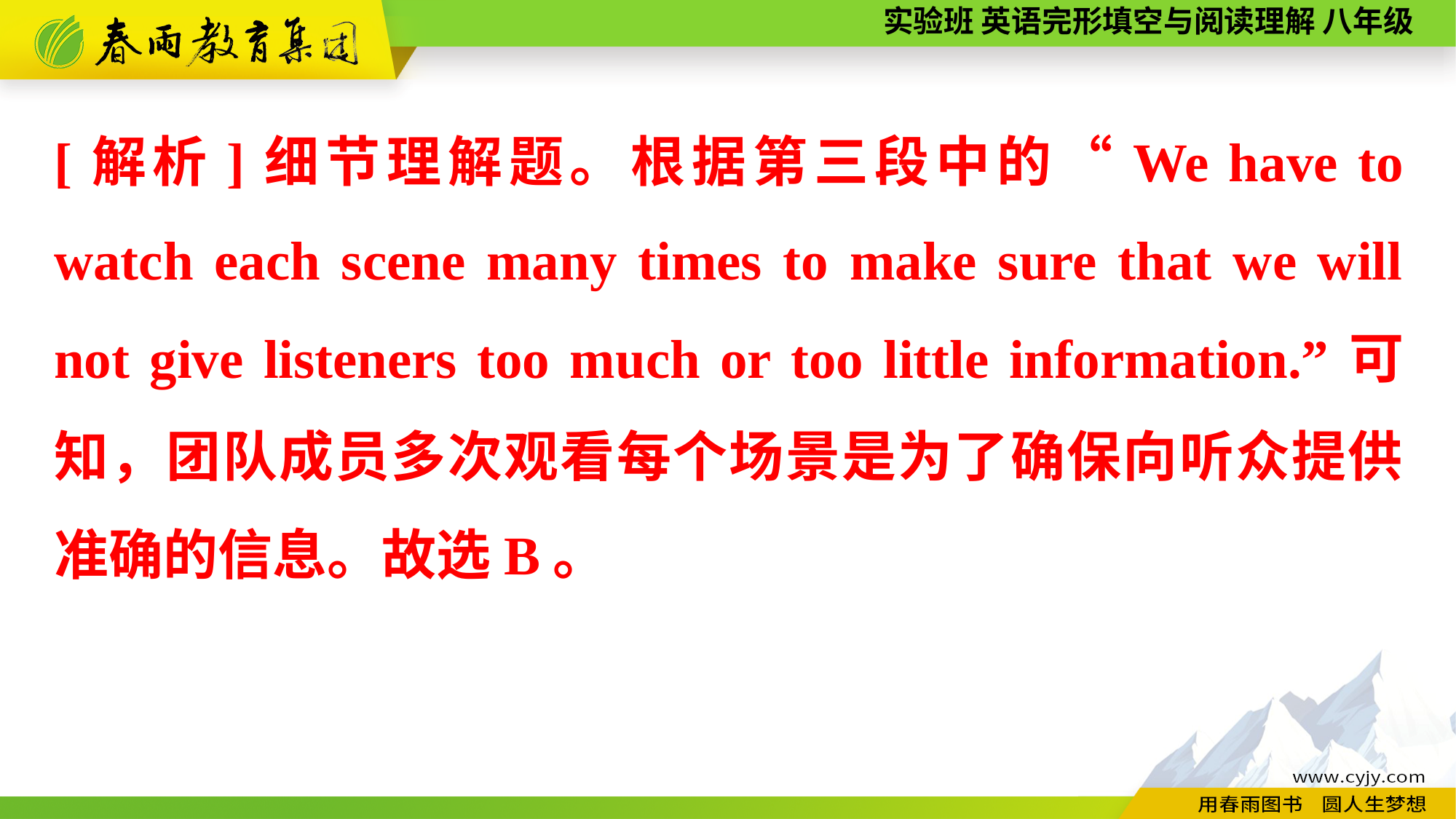

[解析]细节理解题。根据第三段中的“We have to watch each scene many times to make sure that we will not give listeners too much or too little information.”可知，团队成员多次观看每个场景是为了确保向听众提供准确的信息。故选B。